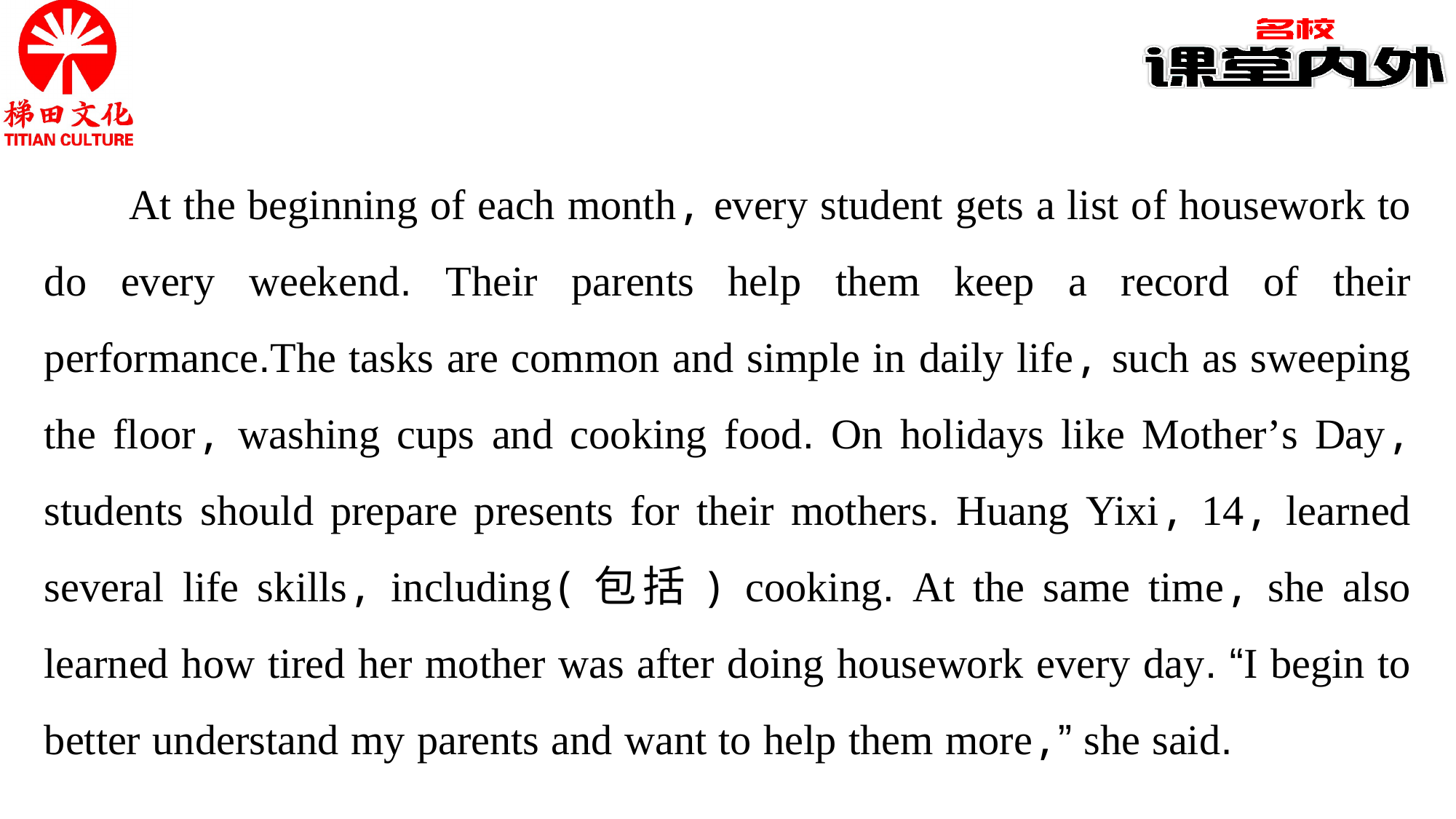

At the beginning of each month, every student gets a list of housework to do every weekend. Their parents help them keep a record of their performance.The tasks are common and simple in daily life, such as sweeping the floor, washing cups and cooking food. On holidays like Mother’s Day, students should prepare presents for their mothers. Huang Yixi, 14, learned several life skills, including(包括) cooking. At the same time, she also learned how tired her mother was after doing housework every day. “I begin to better understand my parents and want to help them more,” she said.